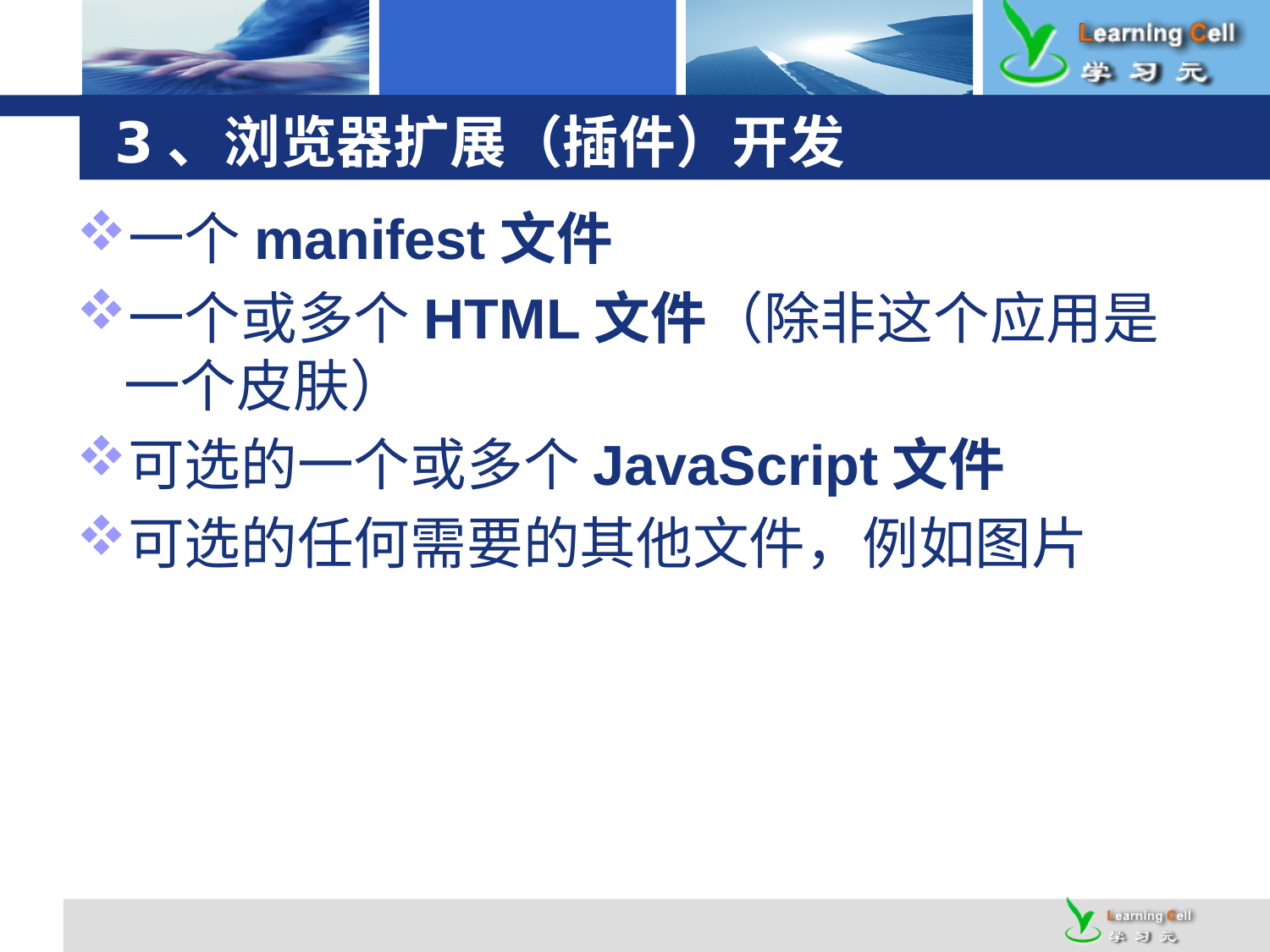

# 3、浏览器扩展（插件）开发
一个manifest文件
一个或多个HTML文件（除非这个应用是一个皮肤）
可选的一个或多个JavaScript文件
可选的任何需要的其他文件，例如图片